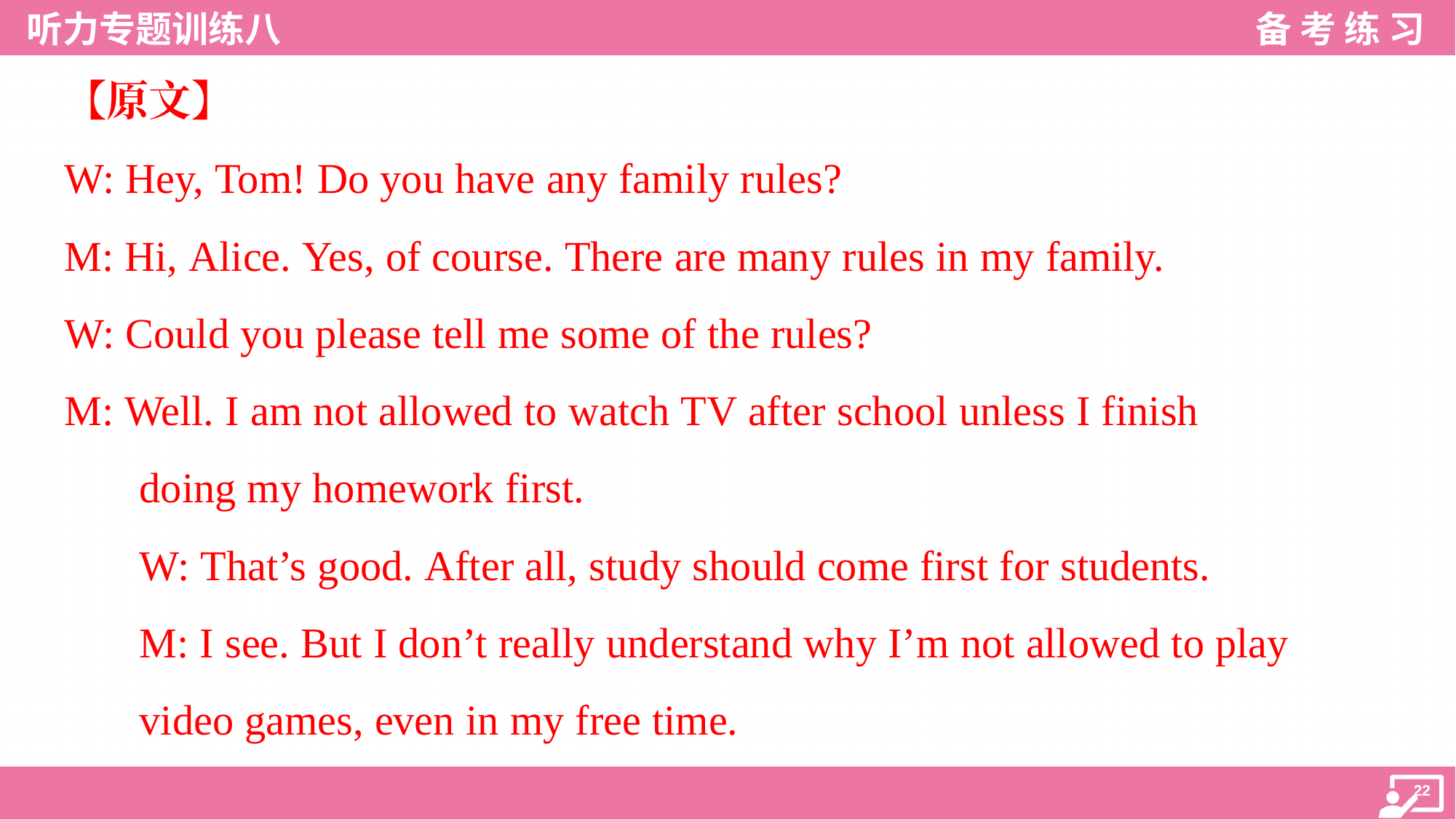

【原文】
W: Hey, Tom! Do you have any family rules?
M: Hi, Alice. Yes, of course. There are many rules in my family.
W: Could you please tell me some of the rules?
M: Well. I am not allowed to watch TV after school unless I finish
doing my homework first.
W: That’s good. After all, study should come first for students.
M: I see. But I don’t really understand why I’m not allowed to play
video games, even in my free time.